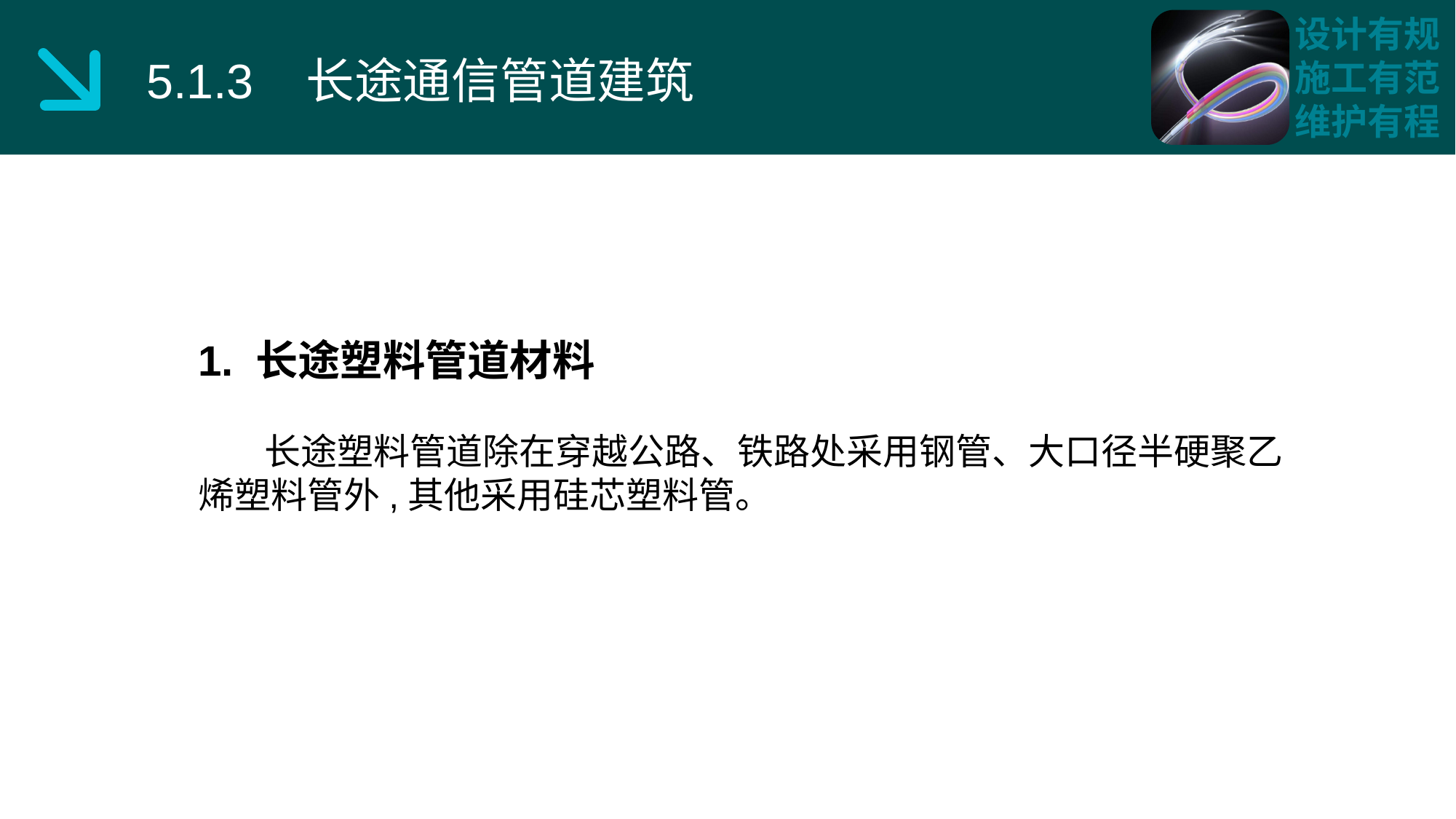

5.1.3   长途通信管道建筑

1. 长途塑料管道材料

       长途塑料管道除在穿越公路、铁路处采用钢管、大口径半硬聚乙烯塑料管外,其他采用硅芯塑料管。